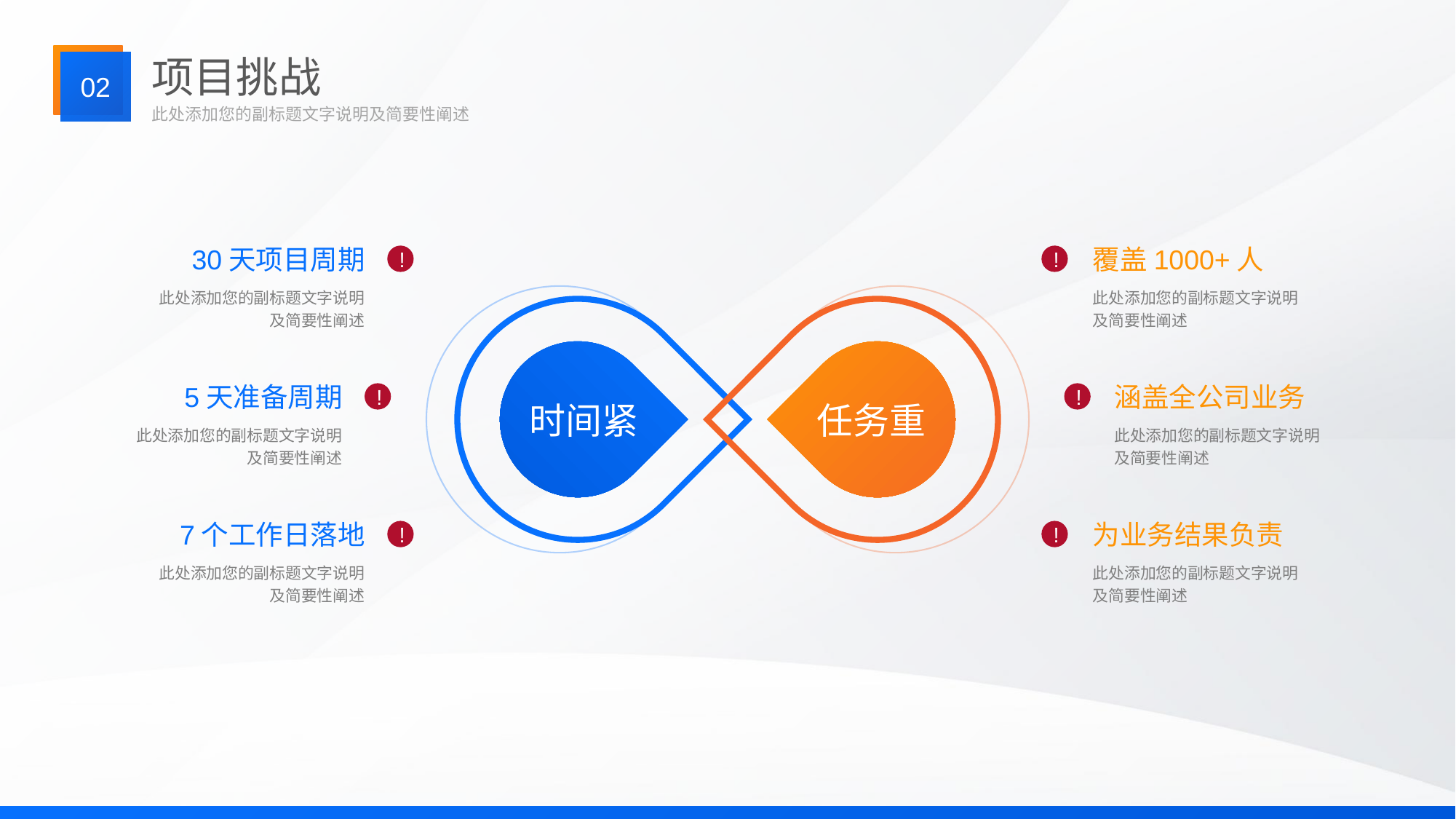

项目挑战

02
此处添加您的副标题文字说明及简要性阐述
30天项目周期
覆盖1000+人
!
!
此处添加您的副标题文字说明及简要性阐述
此处添加您的副标题文字说明及简要性阐述

5天准备周期
涵盖全公司业务
!
!
时间紧
任务重
此处添加您的副标题文字说明及简要性阐述
此处添加您的副标题文字说明及简要性阐述
7个工作日落地
为业务结果负责
!
!
此处添加您的副标题文字说明及简要性阐述
此处添加您的副标题文字说明及简要性阐述